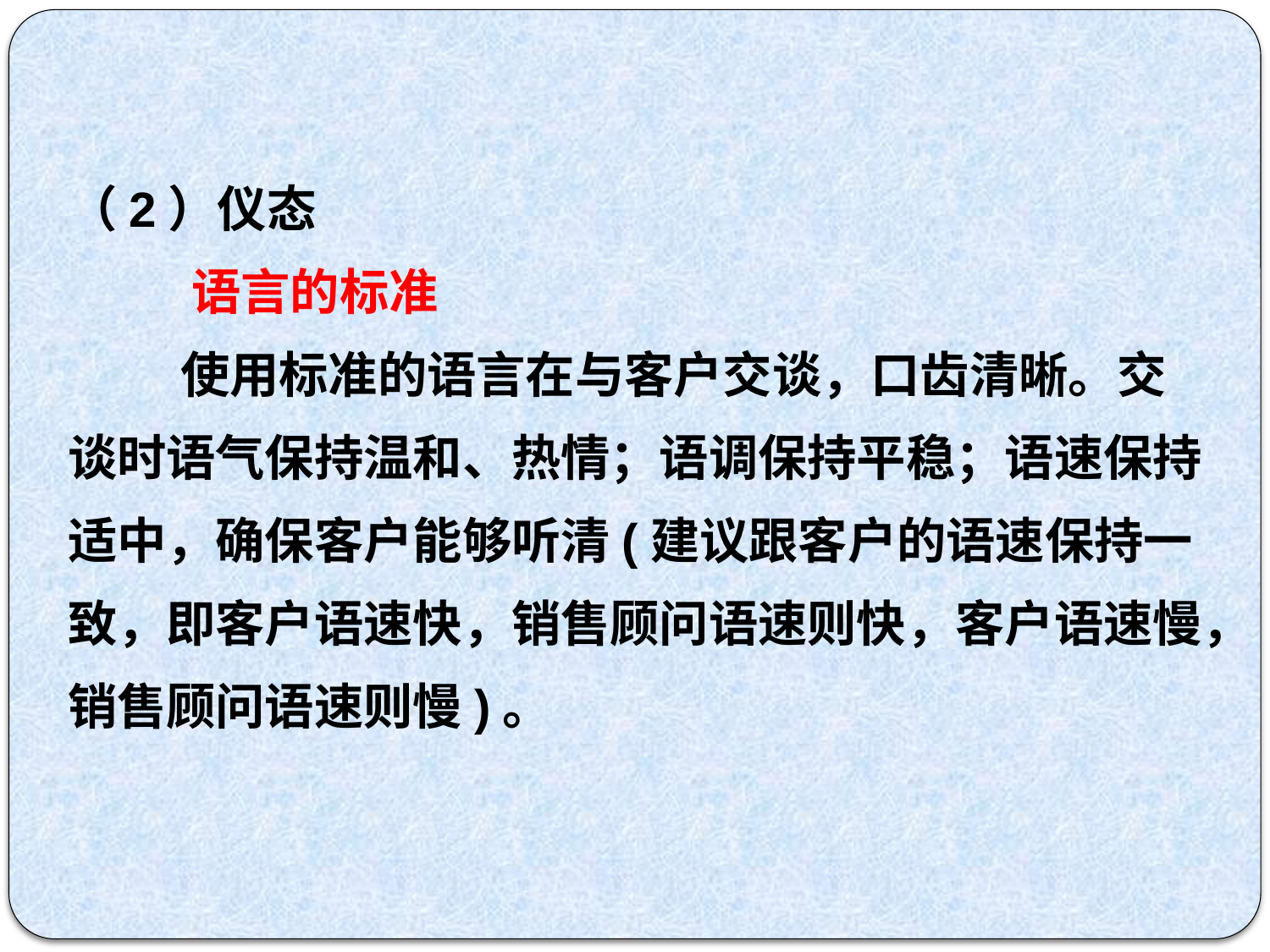

（2）仪态
          语言的标准
         使用标准的语言在与客户交谈，口齿清晰。交谈时语气保持温和、热情；语调保持平稳；语速保持适中，确保客户能够听清(建议跟客户的语速保持一致，即客户语速快，销售顾问语速则快，客户语速慢，销售顾问语速则慢)。